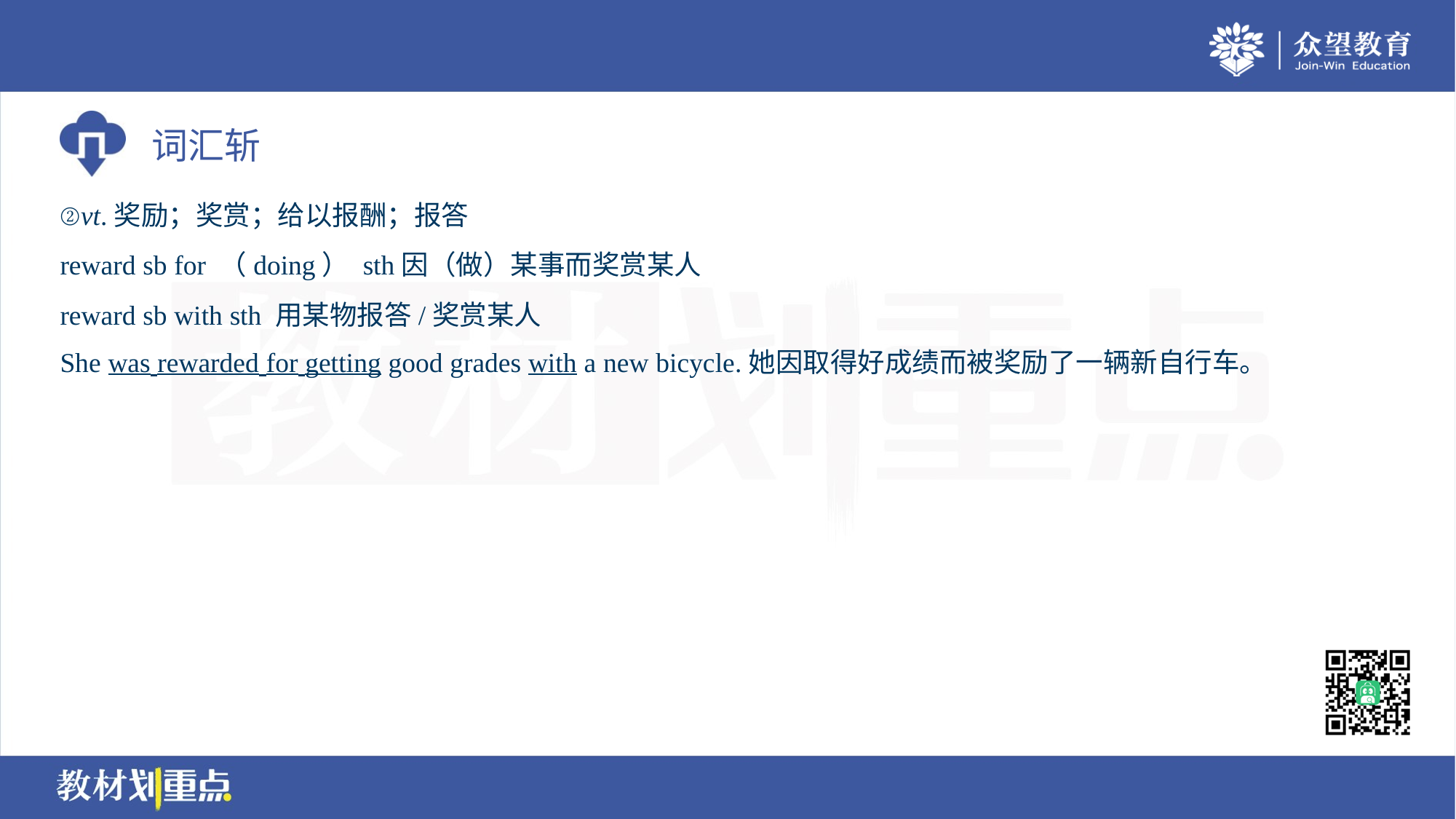

②vt.奖励；奖赏；给以报酬；报答
reward sb for （doing） sth因（做）某事而奖赏某人
reward sb with sth 用某物报答/奖赏某人
She was rewarded for getting good grades with a new bicycle.她因取得好成绩而被奖励了一辆新自行车。